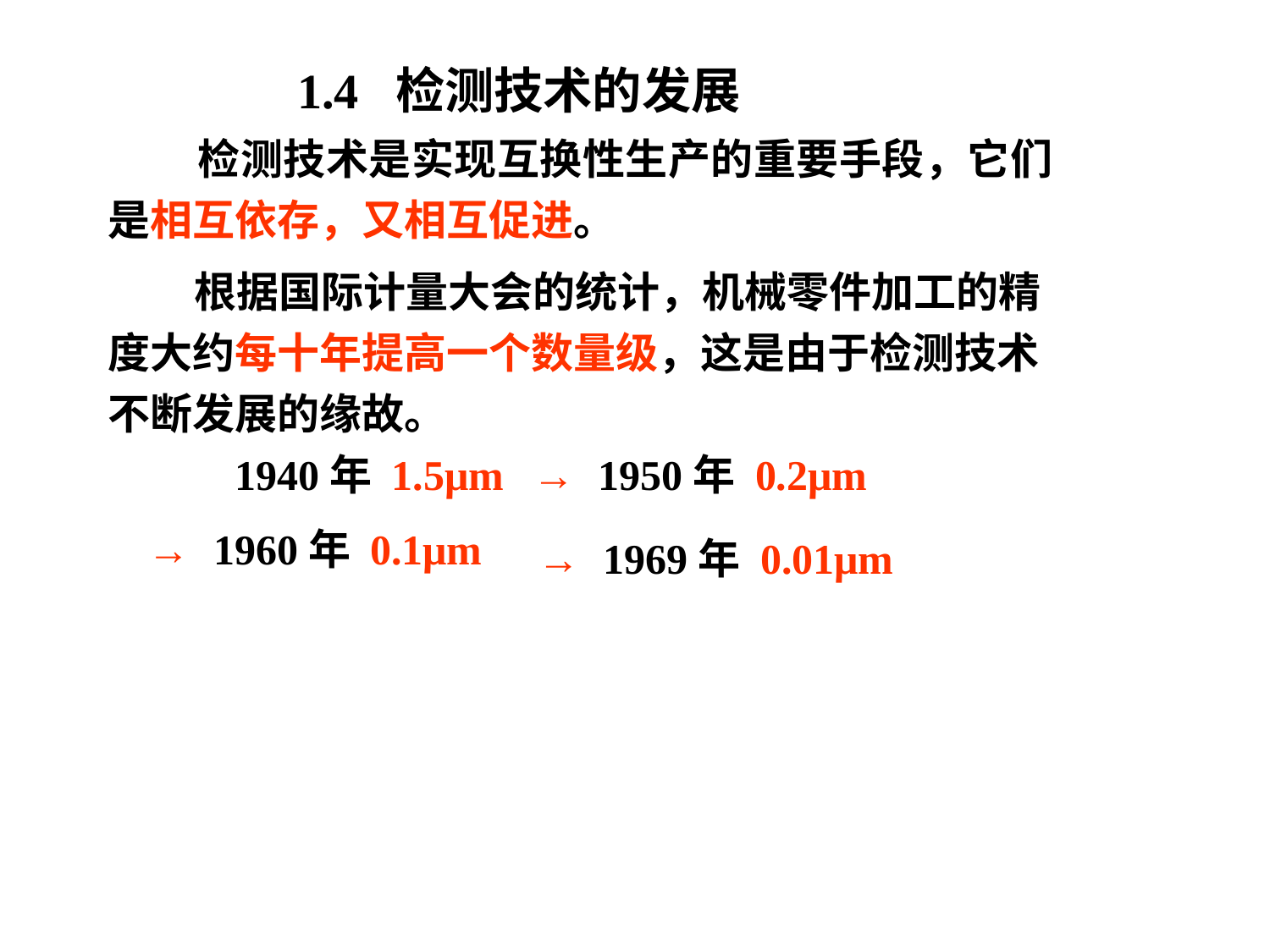

41
1.4  检测技术的发展
        检测技术是实现互换性生产的重要手段，它们是相互依存，又相互促进。
        根据国际计量大会的统计，机械零件加工的精度大约每十年提高一个数量级，这是由于检测技术不断发展的缘故。
 1940年 1.5μm
→  1950年 0.2μm
→  1960年 0.1μm
→  1969年 0.01μm